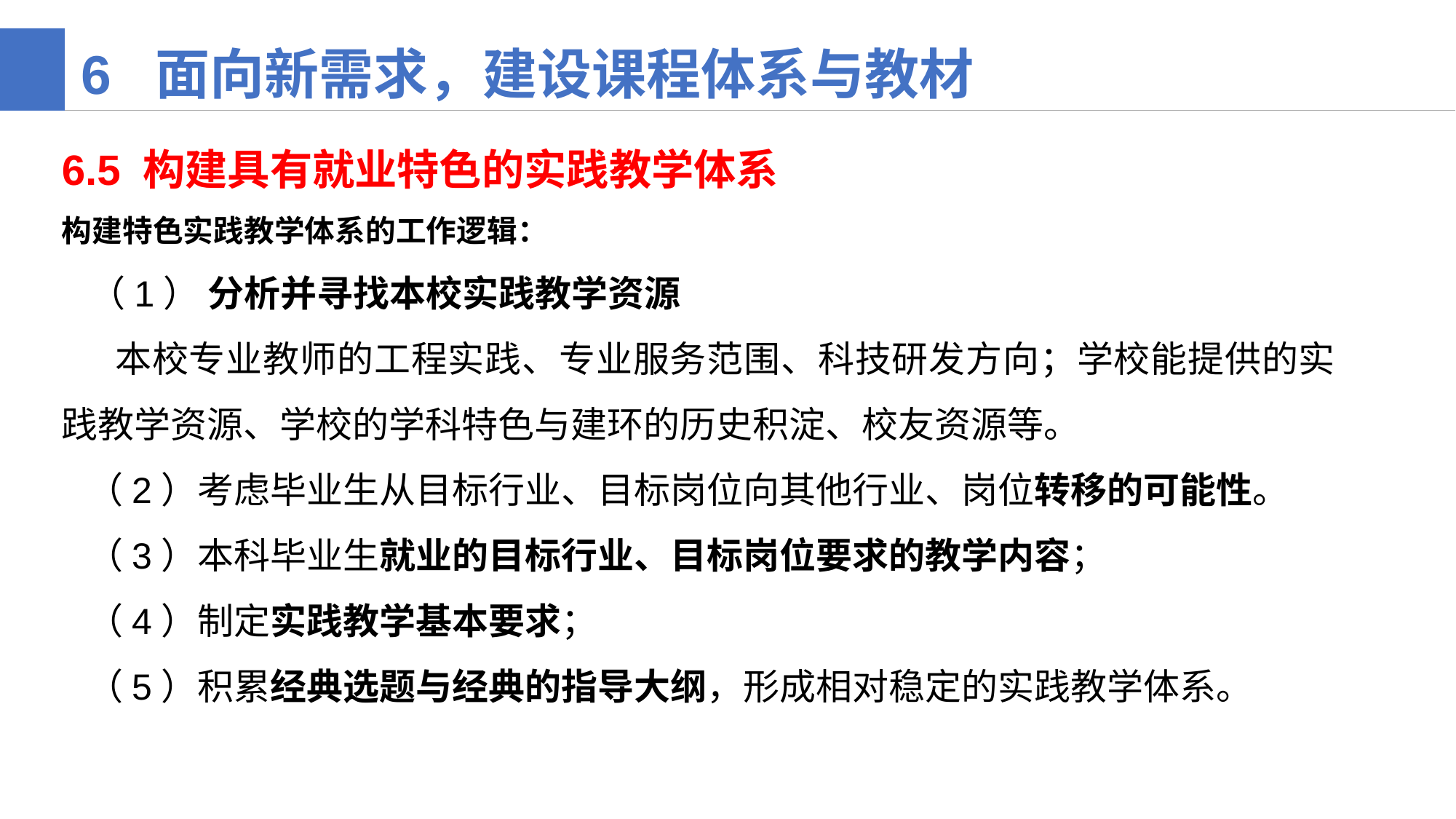

6  面向新需求，建设课程体系与教材

6.5 构建具有就业特色的实践教学体系
构建特色实践教学体系的工作逻辑：
   （1） 分析并寻找本校实践教学资源
     本校专业教师的工程实践、专业服务范围、科技研发方向；学校能提供的实践教学资源、学校的学科特色与建环的历史积淀、校友资源等。
  （2）考虑毕业生从目标行业、目标岗位向其他行业、岗位转移的可能性。
  （3）本科毕业生就业的目标行业、目标岗位要求的教学内容；
  （4）制定实践教学基本要求；
  （5）积累经典选题与经典的指导大纲，形成相对稳定的实践教学体系。